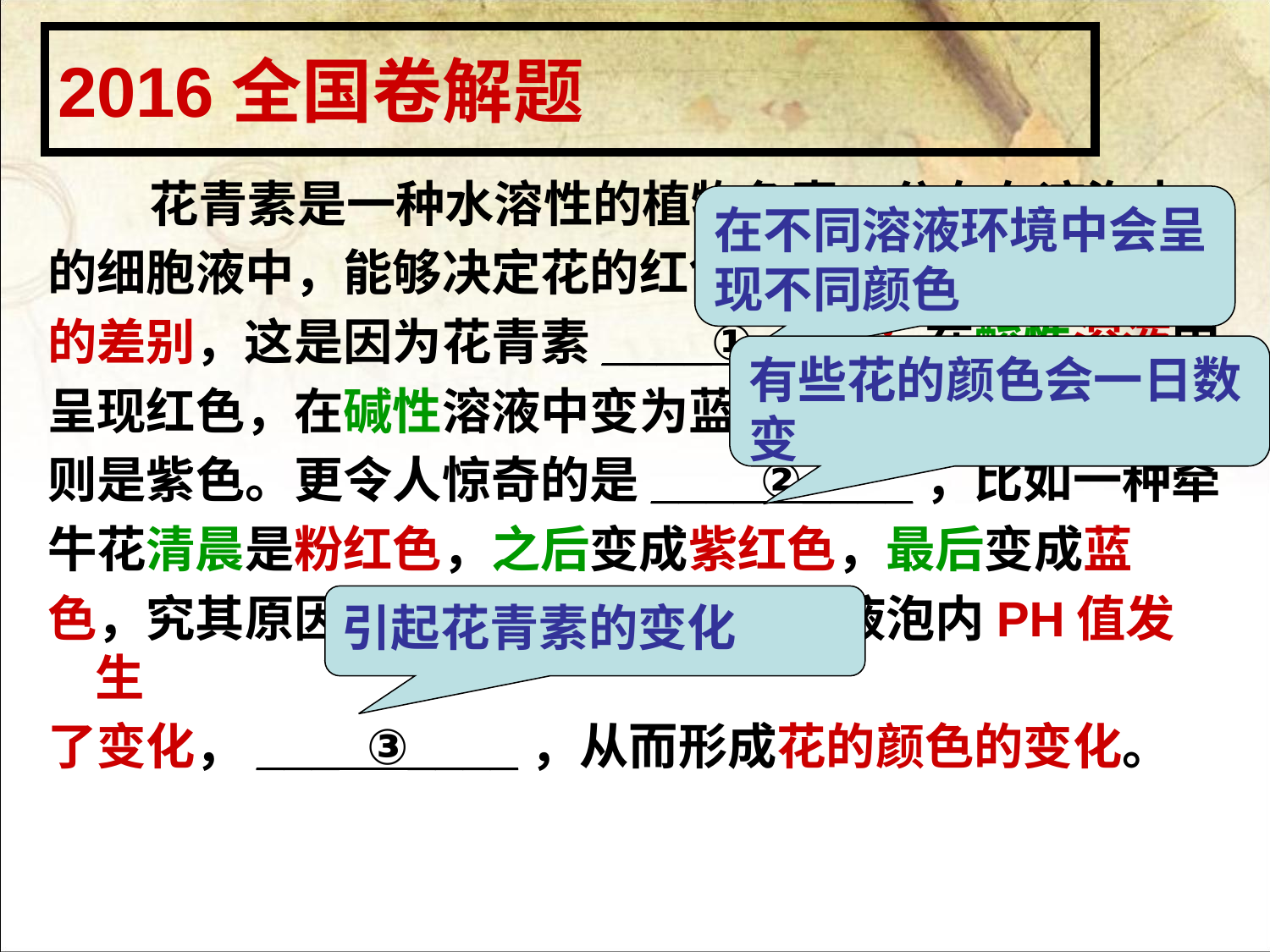

2016全国卷解题
        花青素是一种水溶性的植物色素，分布在液泡内
的细胞液中，能够决定花的红色、蓝色、紫色等颜色
的差别，这是因为花青素____①____：在酸性溶液中
呈现红色，在碱性溶液中变为蓝色，处于中性环境中
则是紫色。更令人惊奇的是____②____，比如一种牵
牛花清晨是粉红色，之后变成紫红色，最后变成蓝
色，究其原因，就是花瓣表皮细胞的液泡内PH值发生
了变化，___  ③____，从而形成花的颜色的变化。
在不同溶液环境中会呈现不同颜色

有些花的颜色会一日数变
引起花青素的变化